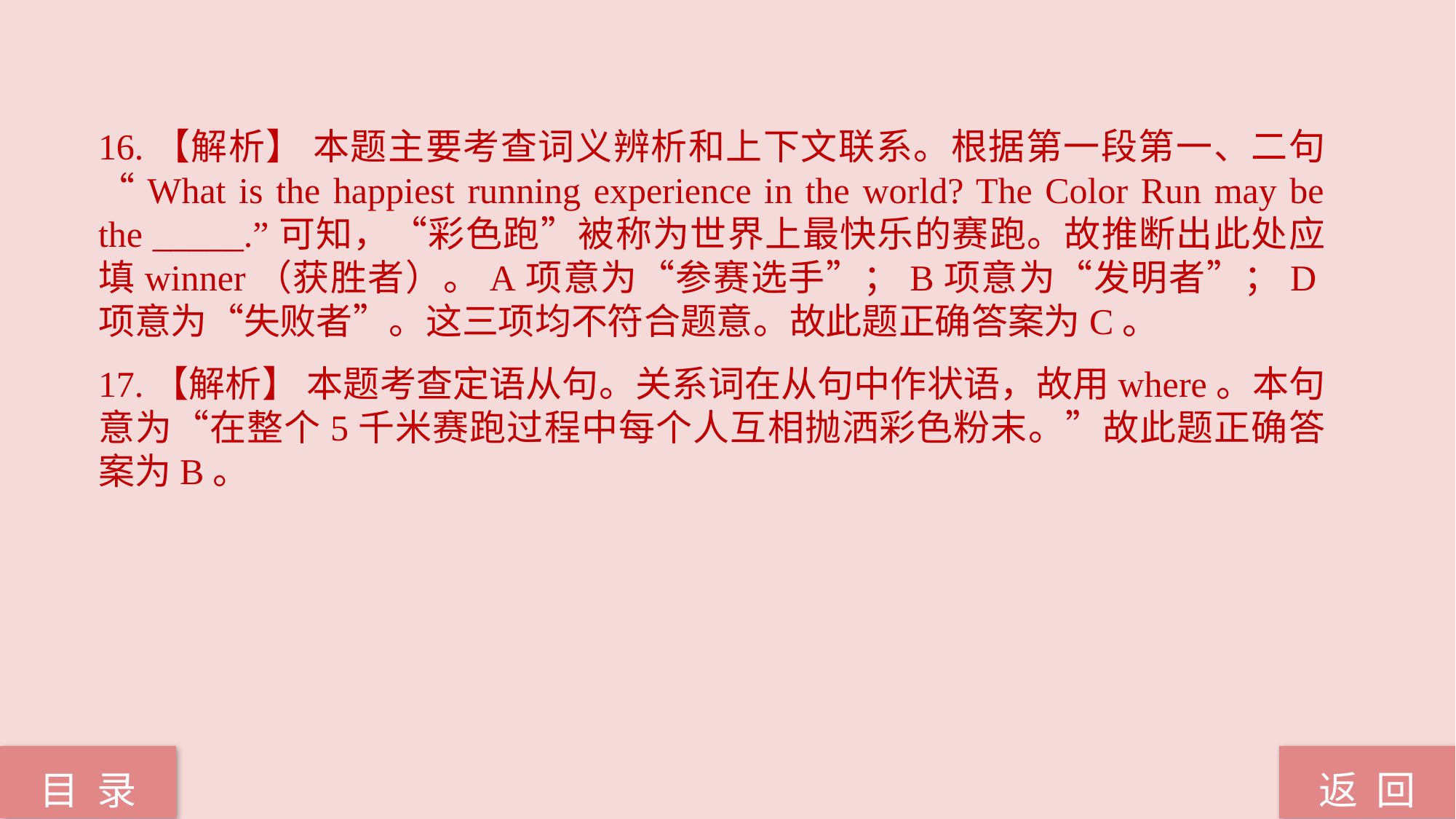

16.【解析】 本题主要考查词义辨析和上下文联系。根据第一段第一、二句“What is the happiest running experience in the world? The Color Run may be the _____.”可知，“彩色跑”被称为世界上最快乐的赛跑。故推断出此处应填winner（获胜者）。A项意为“参赛选手”；B项意为“发明者”；D项意为“失败者”。这三项均不符合题意。故此题正确答案为C。
17.【解析】 本题考查定语从句。关系词在从句中作状语，故用where。本句意为“在整个5千米赛跑过程中每个人互相抛洒彩色粉末。”故此题正确答案为B。
返  回